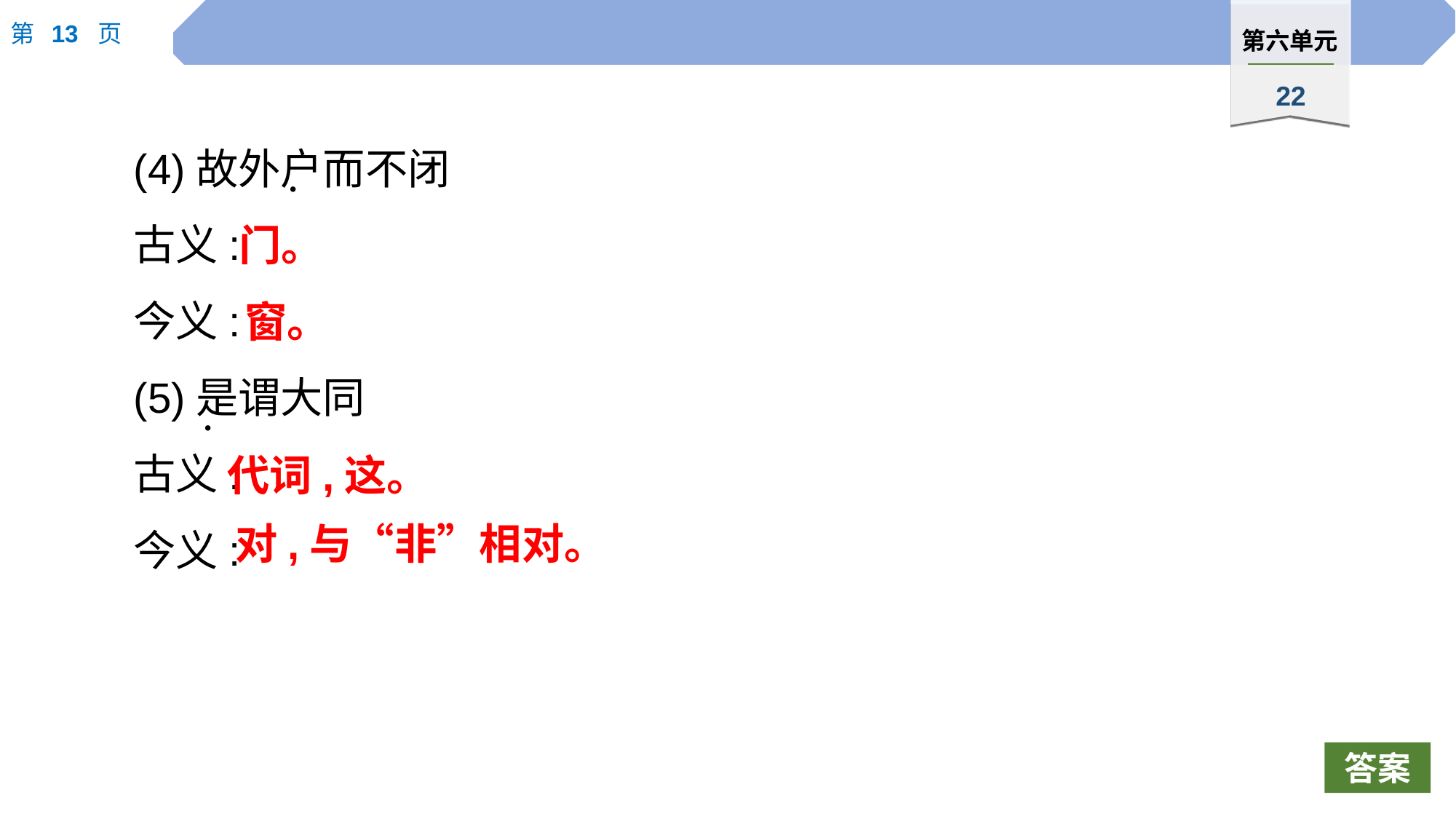

(4)故外户而不闭
古义:
今义:
(5)是谓大同
古义:
今义:
 ·
门。
窗。
 ·
代词,这。
对,与“非”相对。
答案